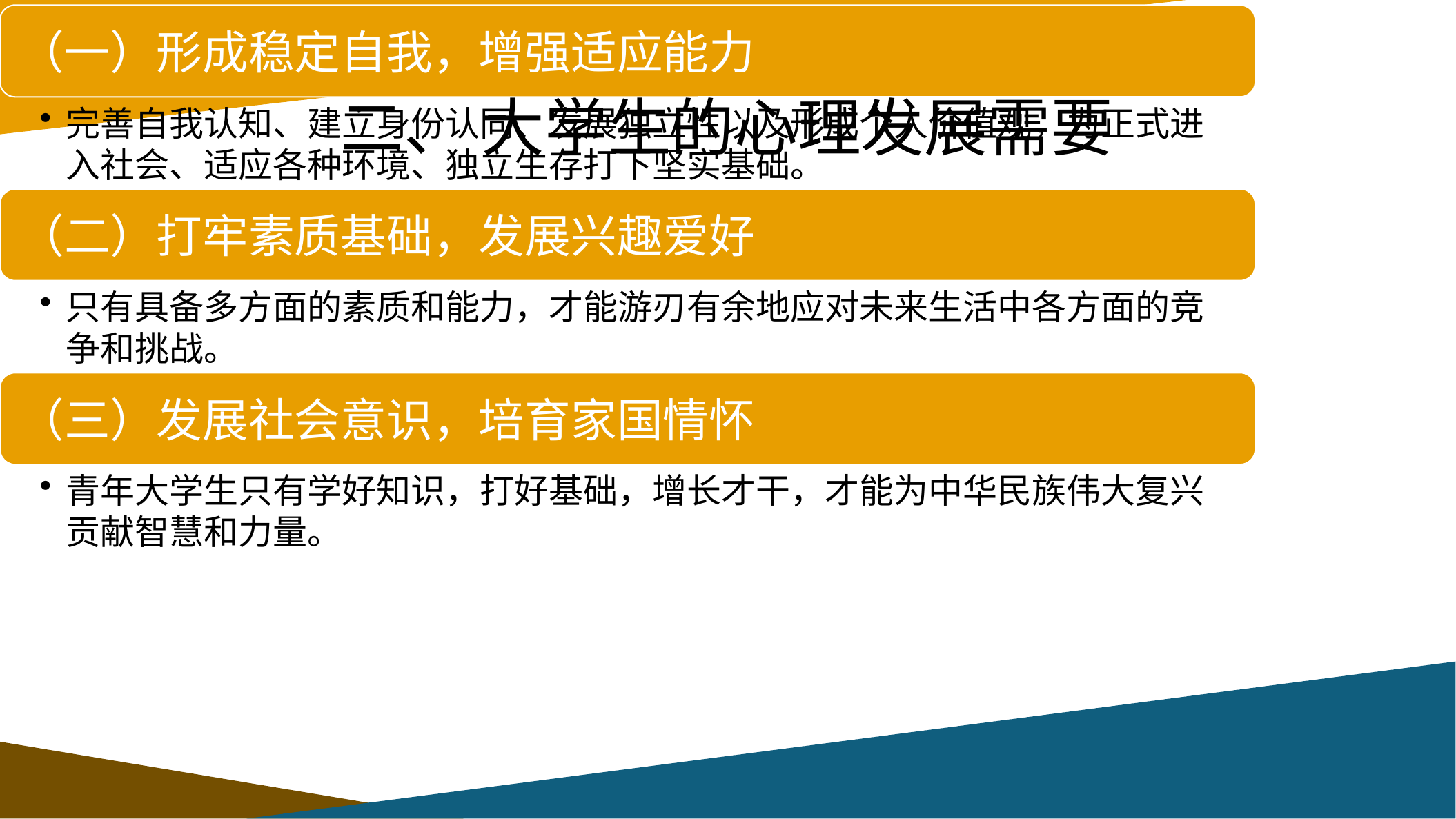

# 二、 大学生的心理发展需要
（一）形成稳定自我，增强适应能力
完善自我认知、建立身份认同、发展独立性以及形成个人价值观，为正式进入社会、适应各种环境、独立生存打下坚实基础。
（二）打牢素质基础，发展兴趣爱好
只有具备多方面的素质和能力，才能游刃有余地应对未来生活中各方面的竞争和挑战。
（三）发展社会意识，培育家国情怀
青年大学生只有学好知识，打好基础，增长才干，才能为中华民族伟大复兴贡献智慧和力量。